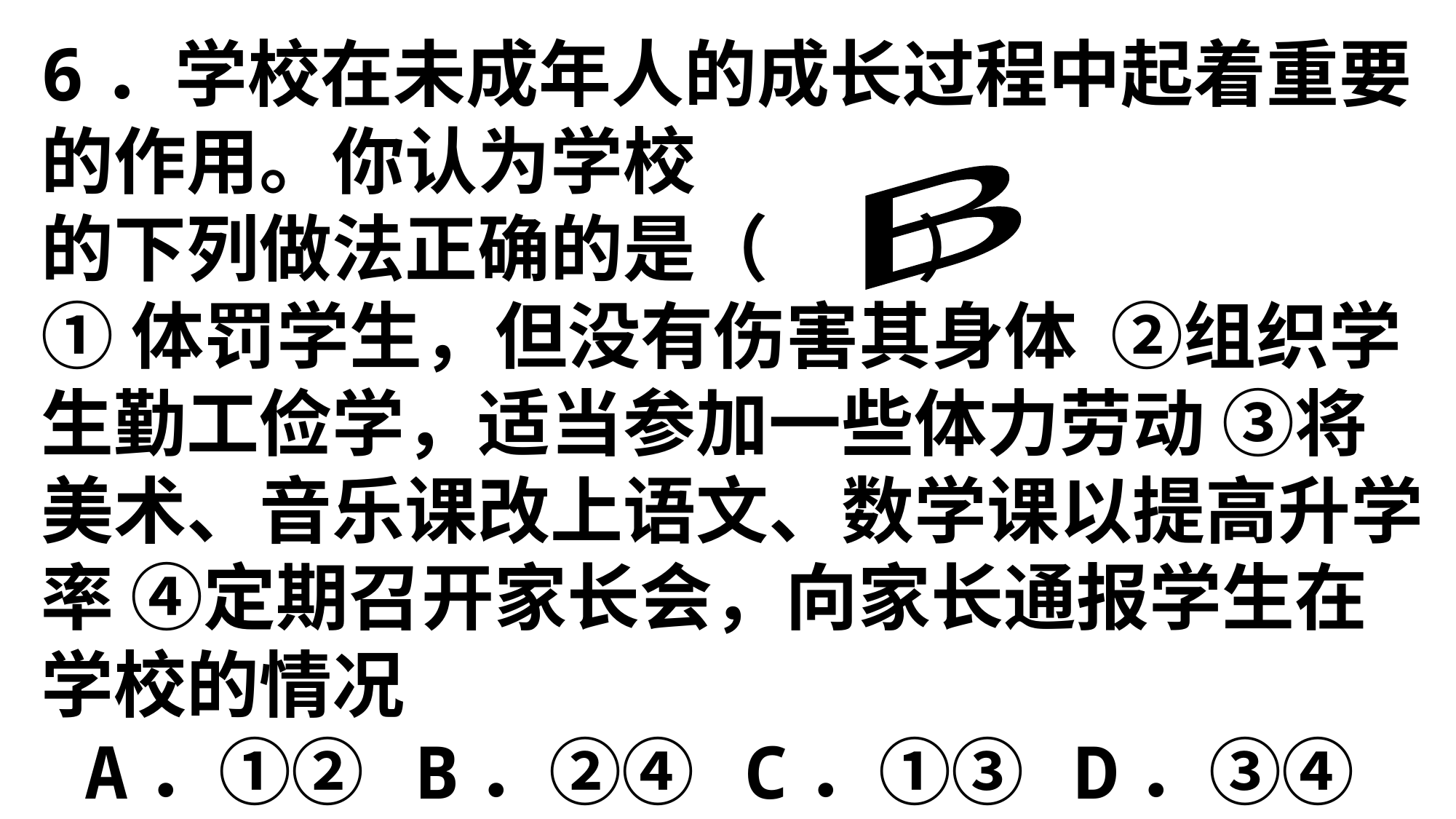

6．学校在未成年人的成长过程中起着重要的作用。你认为学校
的下列做法正确的是（         ）
①体罚学生，但没有伤害其身体  ②组织学生勤工俭学，适当参加一些体力劳动 ③将美术、音乐课改上语文、数学课以提高升学率 ④定期召开家长会，向家长通报学生在学校的情况
 A．①②  B．②④  C．①③  D．③④
B